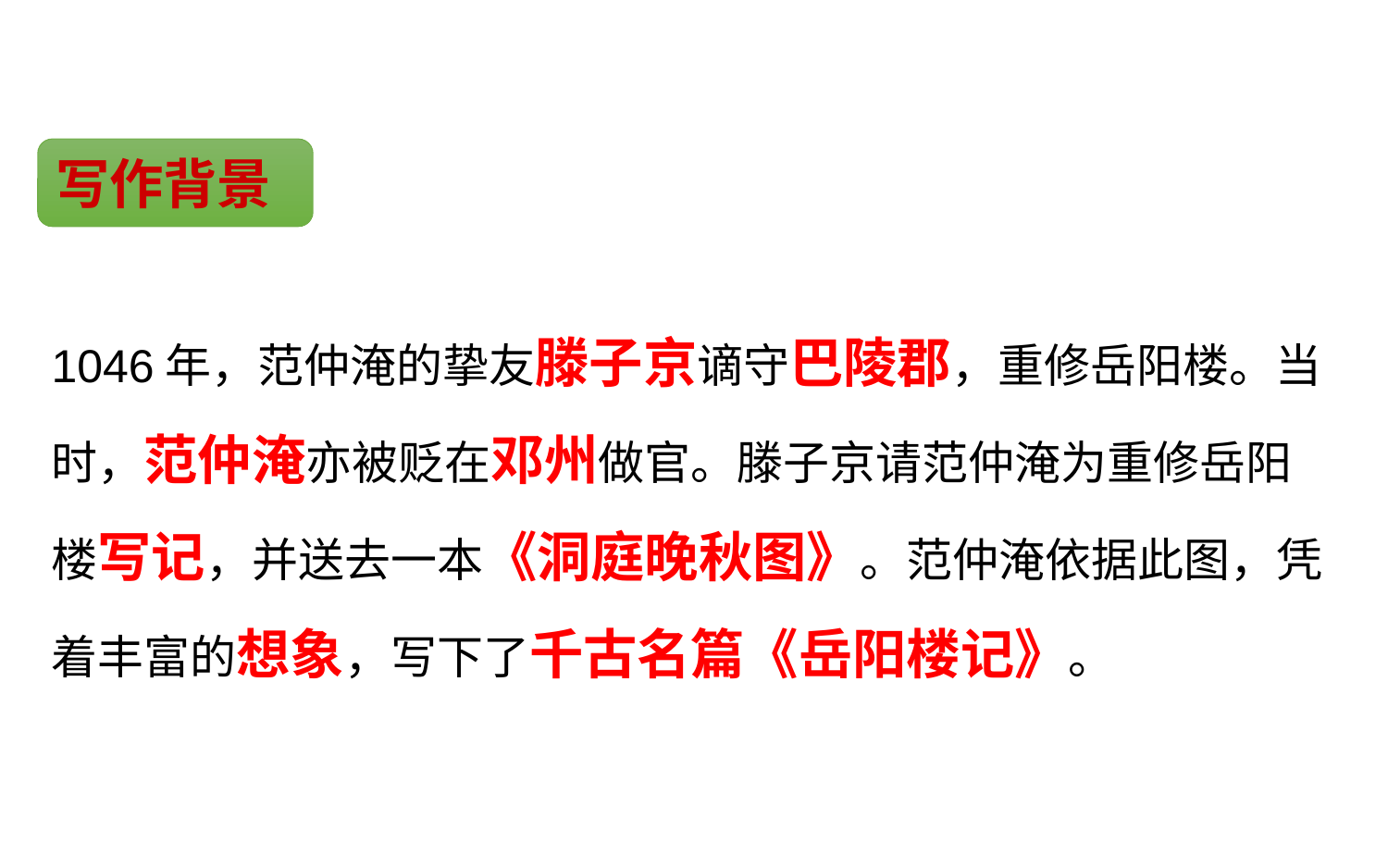

写作背景
1046年，范仲淹的挚友滕子京谪守巴陵郡，重修岳阳楼。当时，范仲淹亦被贬在邓州做官。滕子京请范仲淹为重修岳阳楼写记，并送去一本《洞庭晚秋图》。范仲淹依据此图，凭着丰富的想象，写下了千古名篇《岳阳楼记》。